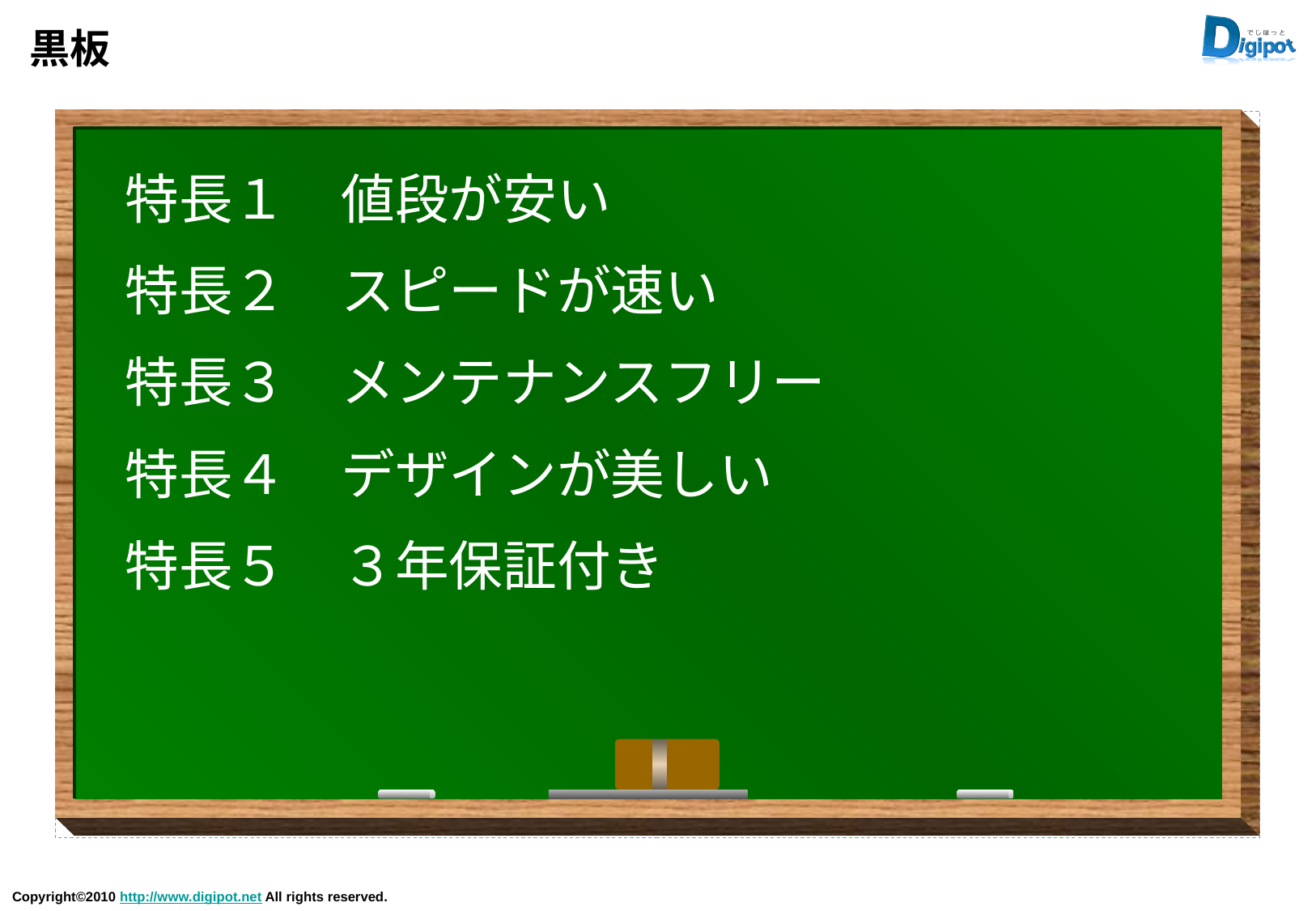

# 黒板

特長１　値段が安い
特長２　スピードが速い
特長３　メンテナンスフリー
特長４　デザインが美しい
特長５　３年保証付き